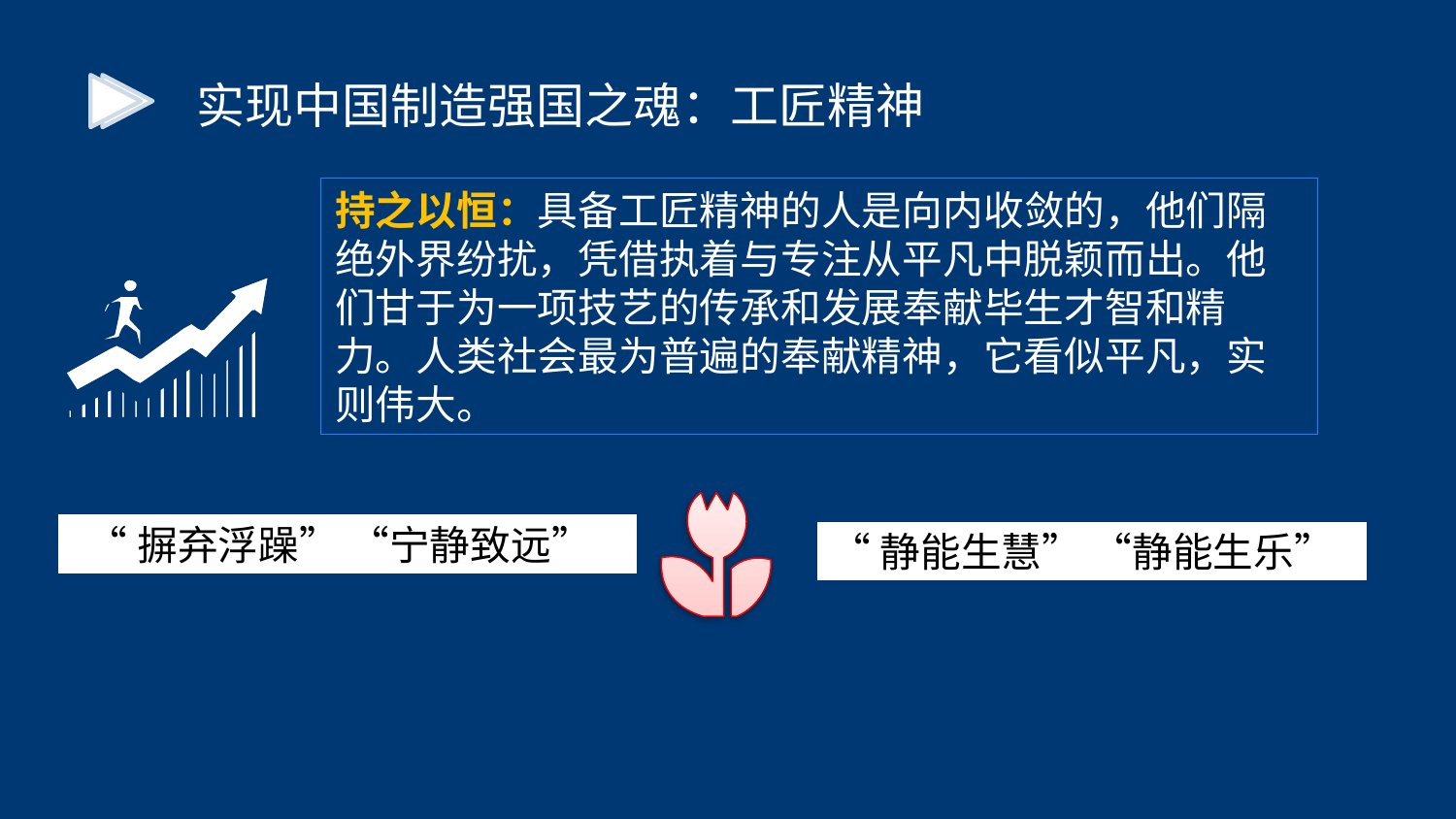

实现中国制造强国之魂：工匠精神

持之以恒：具备工匠精神的人是向内收敛的，他们隔绝外界纷扰，凭借执着与专注从平凡中脱颖而出。他们甘于为一项技艺的传承和发展奉献毕生才智和精力。人类社会最为普遍的奉献精神，它看似平凡，实则伟大。

  “摒弃浮躁” “宁静致远”
“静能生慧” “静能生乐”
中国教育科学研究院
National Institute of Education Sciences
Page ▪  12